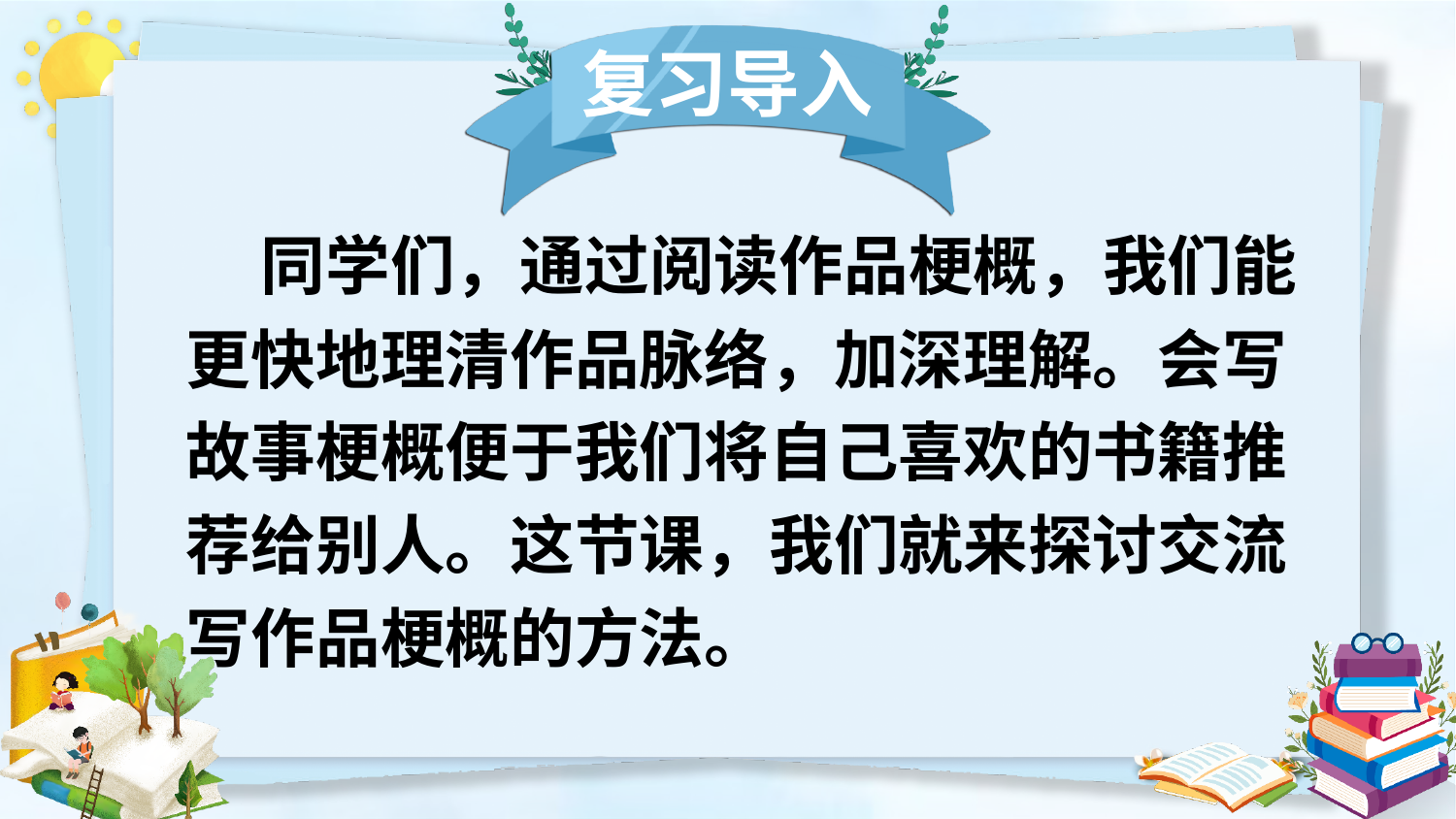

复习导入
    同学们，通过阅读作品梗概，我们能更快地理清作品脉络，加深理解。会写故事梗概便于我们将自己喜欢的书籍推荐给别人。这节课，我们就来探讨交流写作品梗概的方法。